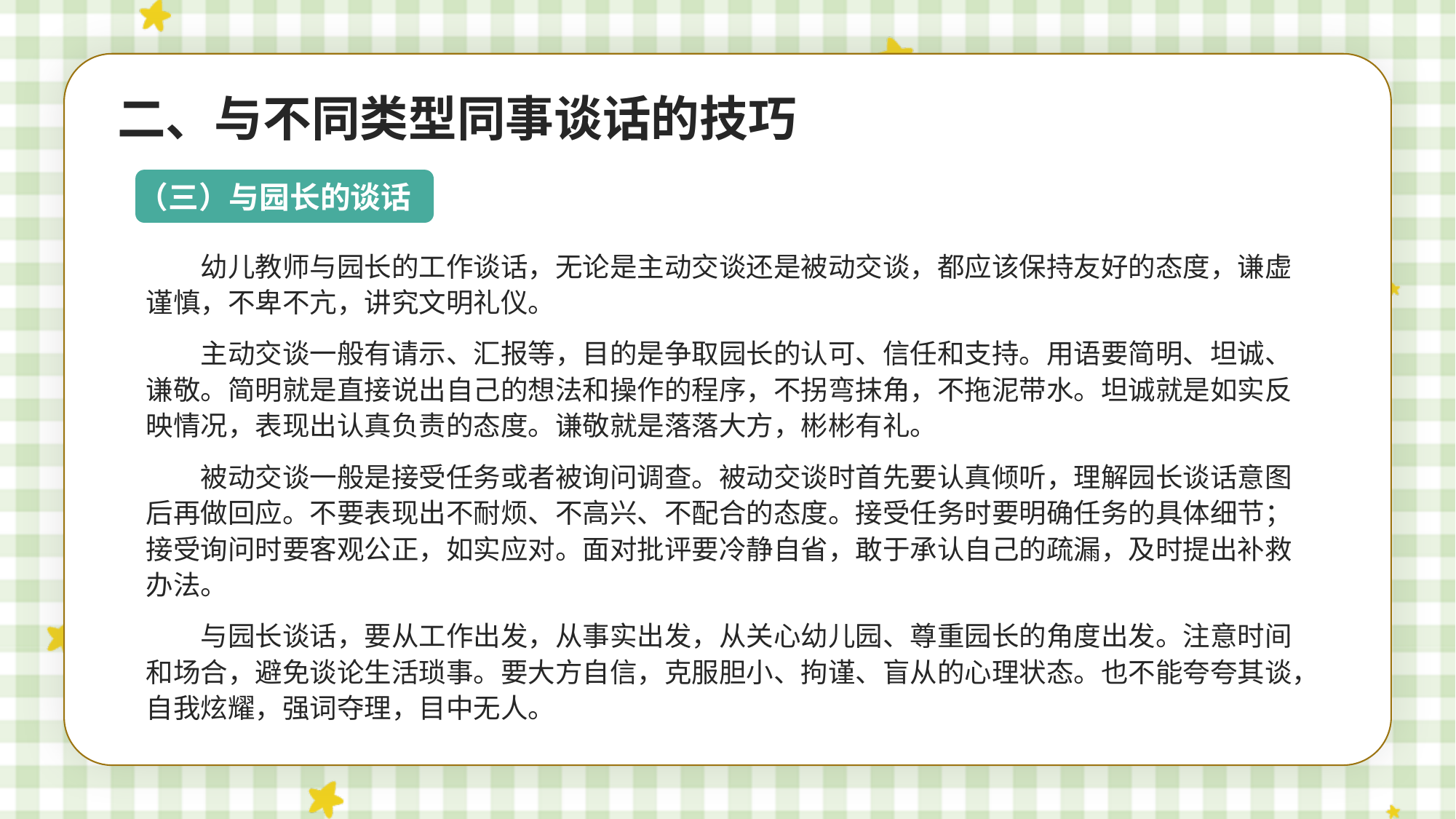

二、与不同类型同事谈话的技巧
（三）与园长的谈话
幼儿教师与园长的工作谈话，无论是主动交谈还是被动交谈，都应该保持友好的态度，谦虚谨慎，不卑不亢，讲究文明礼仪。
主动交谈一般有请示、汇报等，目的是争取园长的认可、信任和支持。用语要简明、坦诚、谦敬。简明就是直接说出自己的想法和操作的程序，不拐弯抹角，不拖泥带水。坦诚就是如实反映情况，表现出认真负责的态度。谦敬就是落落大方，彬彬有礼。
被动交谈一般是接受任务或者被询问调查。被动交谈时首先要认真倾听，理解园长谈话意图后再做回应。不要表现出不耐烦、不高兴、不配合的态度。接受任务时要明确任务的具体细节；接受询问时要客观公正，如实应对。面对批评要冷静自省，敢于承认自己的疏漏，及时提出补救办法。
与园长谈话，要从工作出发，从事实出发，从关心幼儿园、尊重园长的角度出发。注意时间和场合，避免谈论生活琐事。要大方自信，克服胆小、拘谨、盲从的心理状态。也不能夸夸其谈，自我炫耀，强词夺理，目中无人。